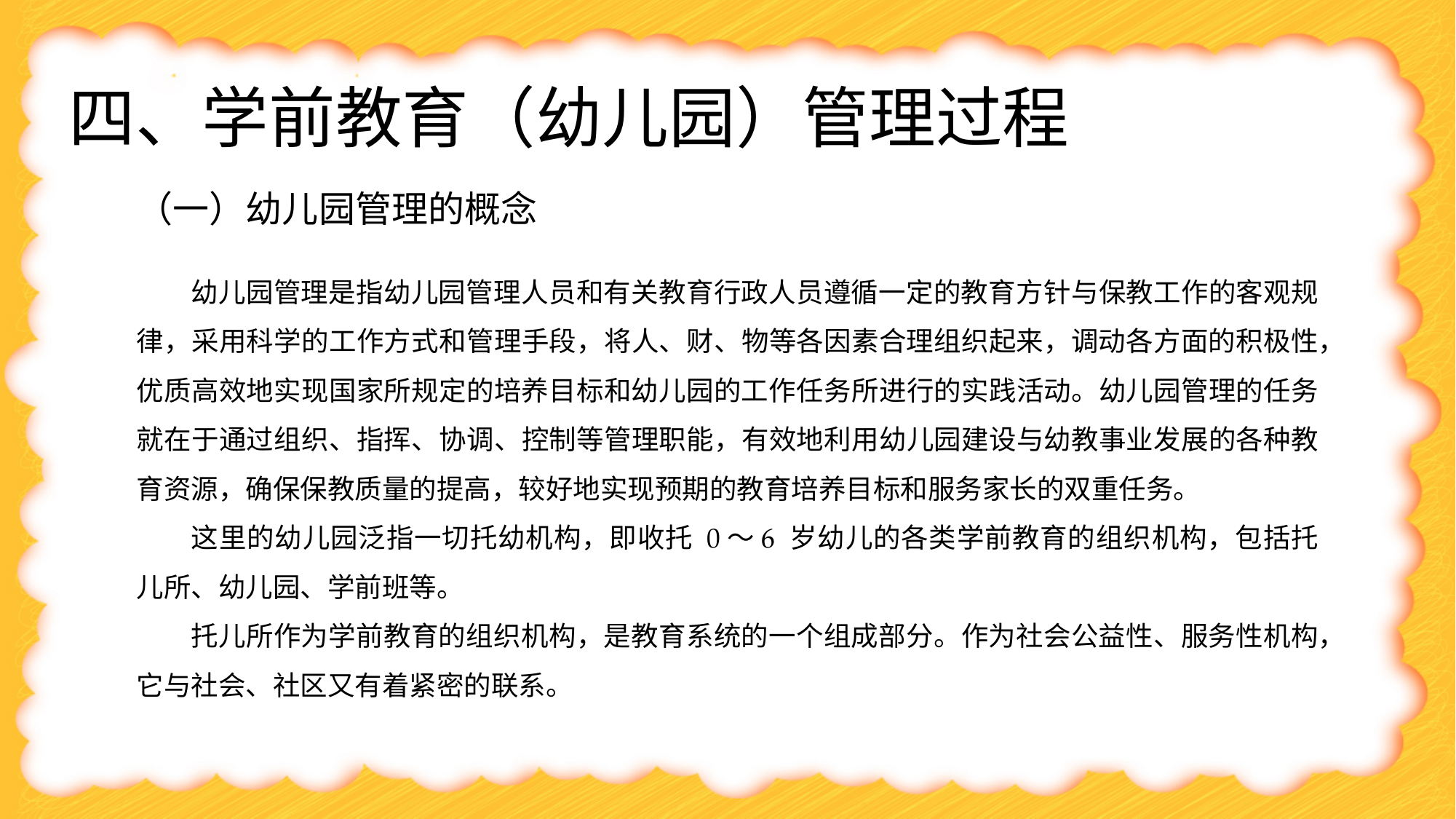

四、学前教育（幼儿园）管理过程
（一）幼儿园管理的概念
幼儿园管理是指幼儿园管理人员和有关教育行政人员遵循一定的教育方针与保教工作的客观规律，采用科学的工作方式和管理手段，将人、财、物等各因素合理组织起来，调动各方面的积极性，优质高效地实现国家所规定的培养目标和幼儿园的工作任务所进行的实践活动。幼儿园管理的任务就在于通过组织、指挥、协调、控制等管理职能，有效地利用幼儿园建设与幼教事业发展的各种教育资源，确保保教质量的提高，较好地实现预期的教育培养目标和服务家长的双重任务。
这里的幼儿园泛指一切托幼机构，即收托 0～6 岁幼儿的各类学前教育的组织机构，包括托儿所、幼儿园、学前班等。
托儿所作为学前教育的组织机构，是教育系统的一个组成部分。作为社会公益性、服务性机构，它与社会、社区又有着紧密的联系。